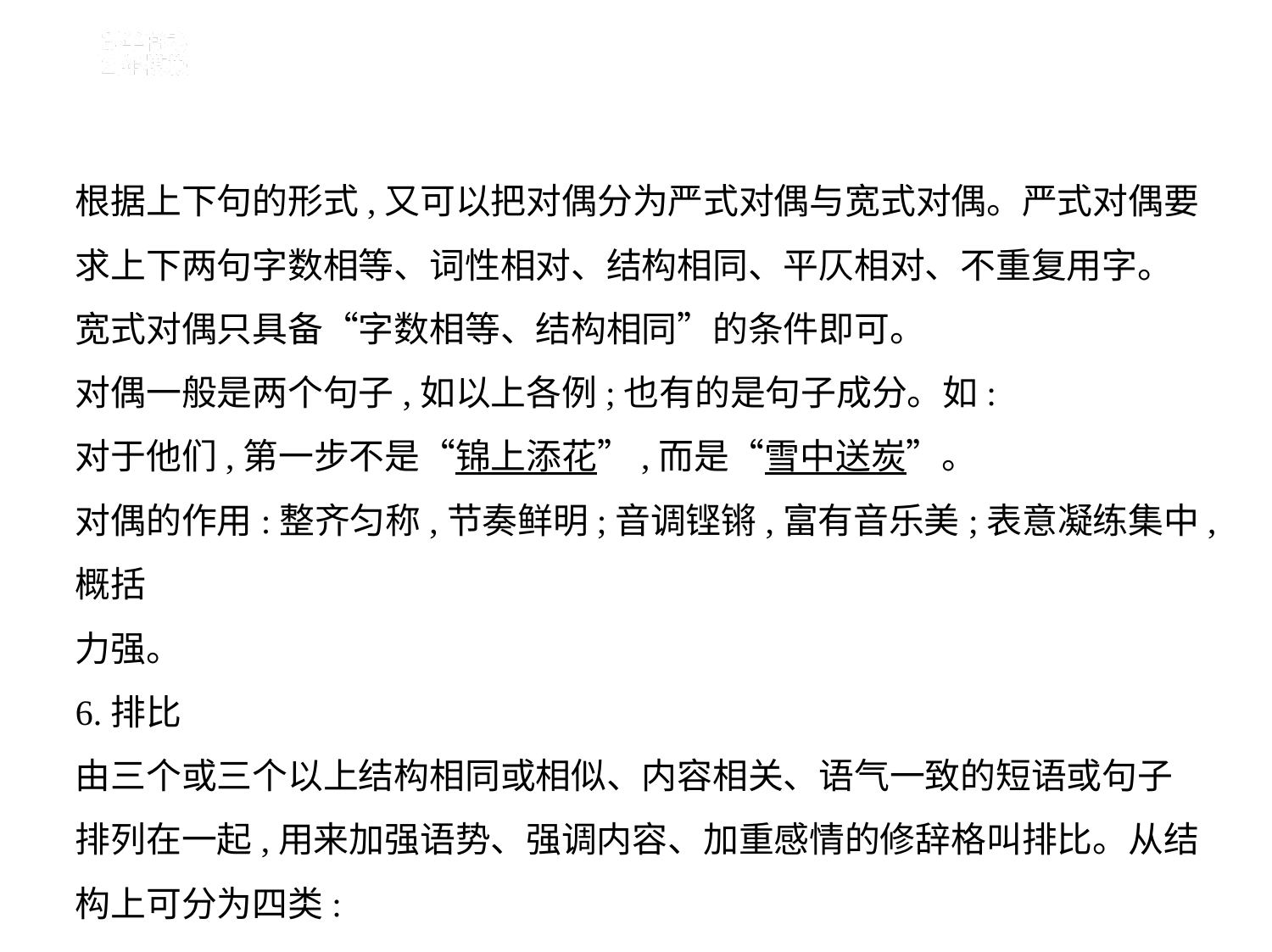

根据上下句的形式,又可以把对偶分为严式对偶与宽式对偶。严式对偶要
求上下两句字数相等、词性相对、结构相同、平仄相对、不重复用字。
宽式对偶只具备“字数相等、结构相同”的条件即可。
对偶一般是两个句子,如以上各例;也有的是句子成分。如:
对于他们,第一步不是“锦上添花”,而是“雪中送炭”。
对偶的作用:整齐匀称,节奏鲜明;音调铿锵,富有音乐美;表意凝练集中,概括
力强。
6.排比
由三个或三个以上结构相同或相似、内容相关、语气一致的短语或句子
排列在一起,用来加强语势、强调内容、加重感情的修辞格叫排比。从结
构上可分为四类: